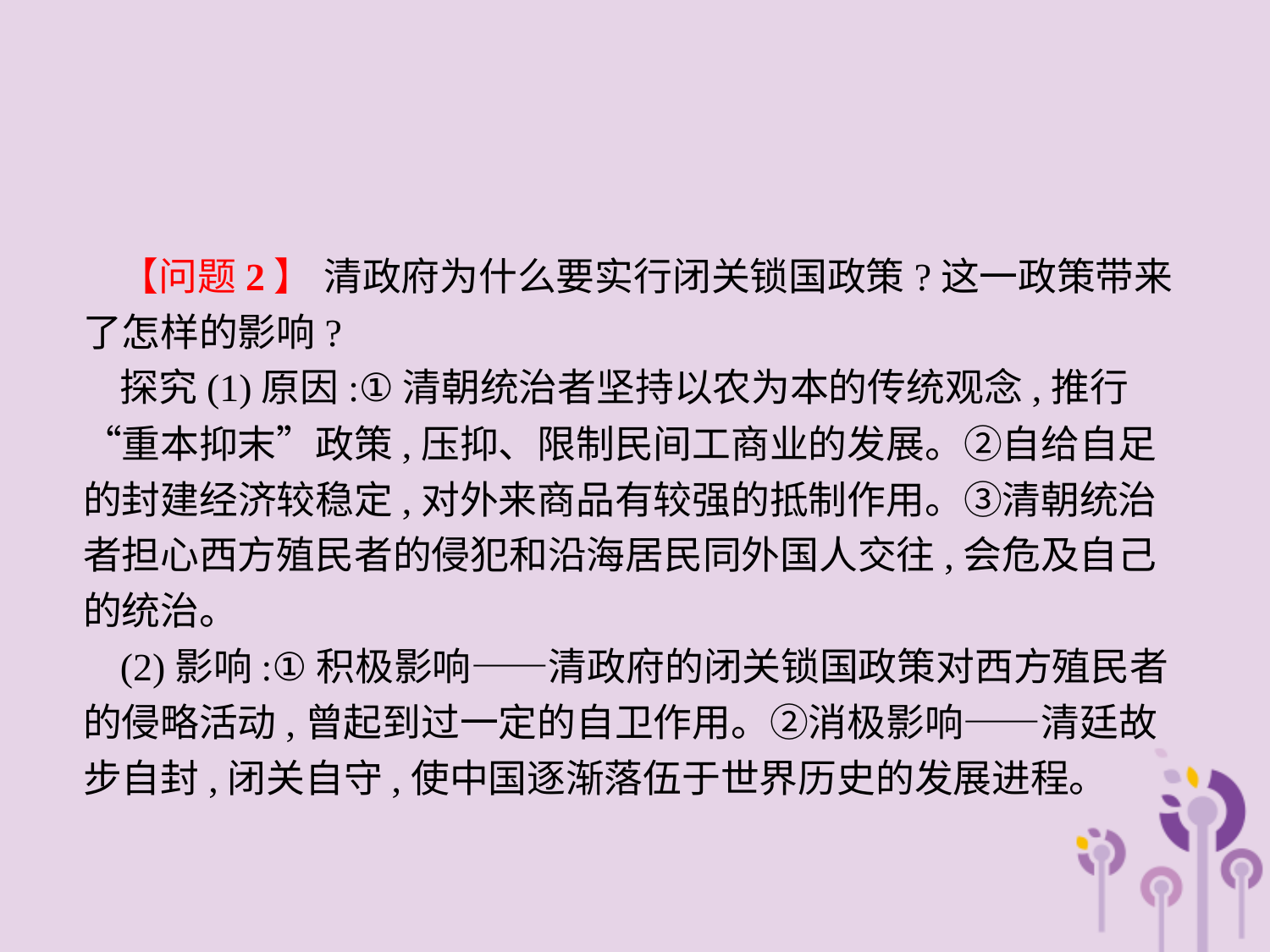

【问题2】 清政府为什么要实行闭关锁国政策?这一政策带来了怎样的影响?
探究(1)原因:①清朝统治者坚持以农为本的传统观念,推行“重本抑末”政策,压抑、限制民间工商业的发展。②自给自足的封建经济较稳定,对外来商品有较强的抵制作用。③清朝统治者担心西方殖民者的侵犯和沿海居民同外国人交往,会危及自己的统治。
(2)影响:①积极影响——清政府的闭关锁国政策对西方殖民者的侵略活动,曾起到过一定的自卫作用。②消极影响——清廷故步自封,闭关自守,使中国逐渐落伍于世界历史的发展进程。